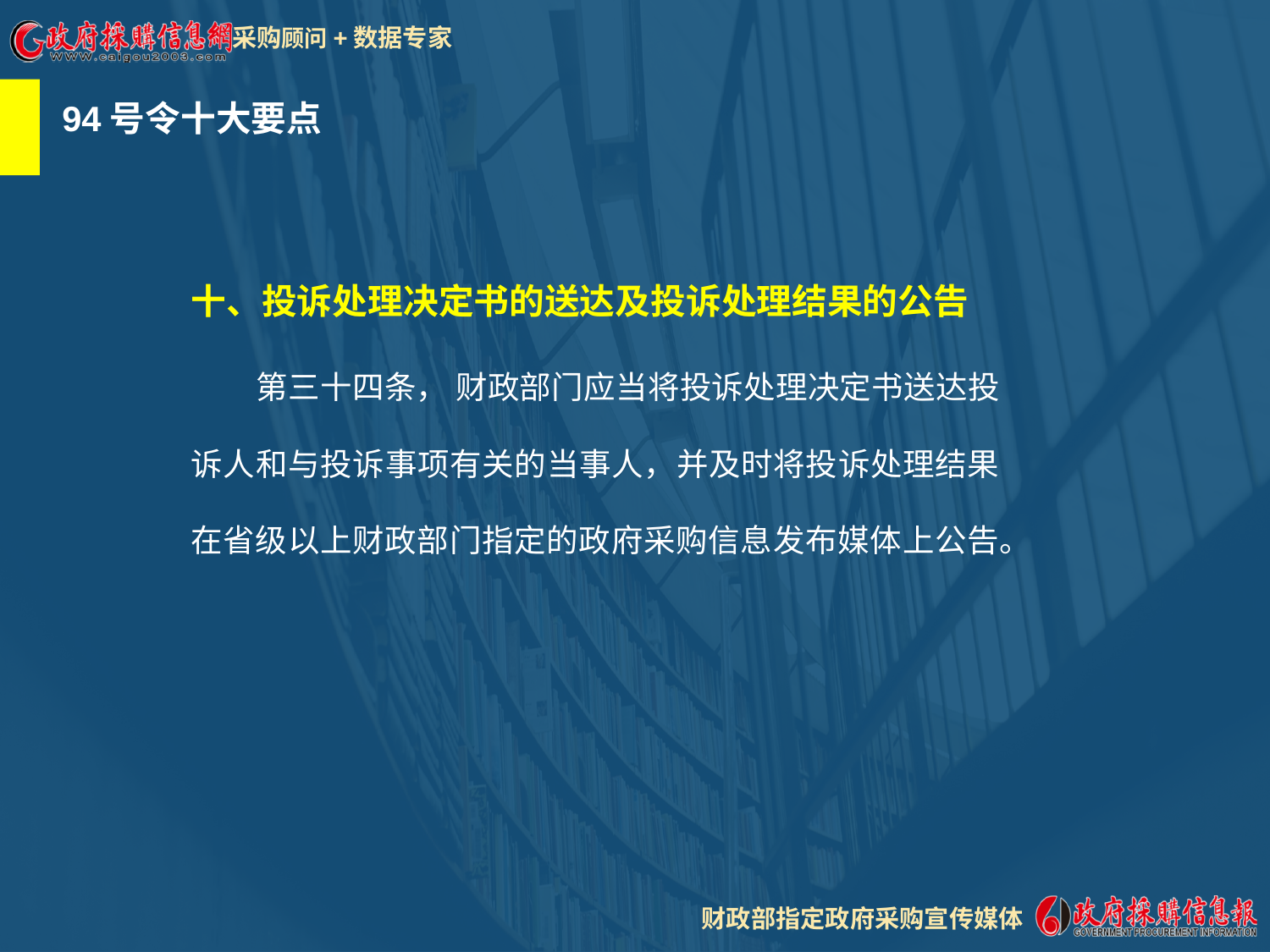

94号令十大要点
十、投诉处理决定书的送达及投诉处理结果的公告
       第三十四条， 财政部门应当将投诉处理决定书送达投诉人和与投诉事项有关的当事人，并及时将投诉处理结果在省级以上财政部门指定的政府采购信息发布媒体上公告。